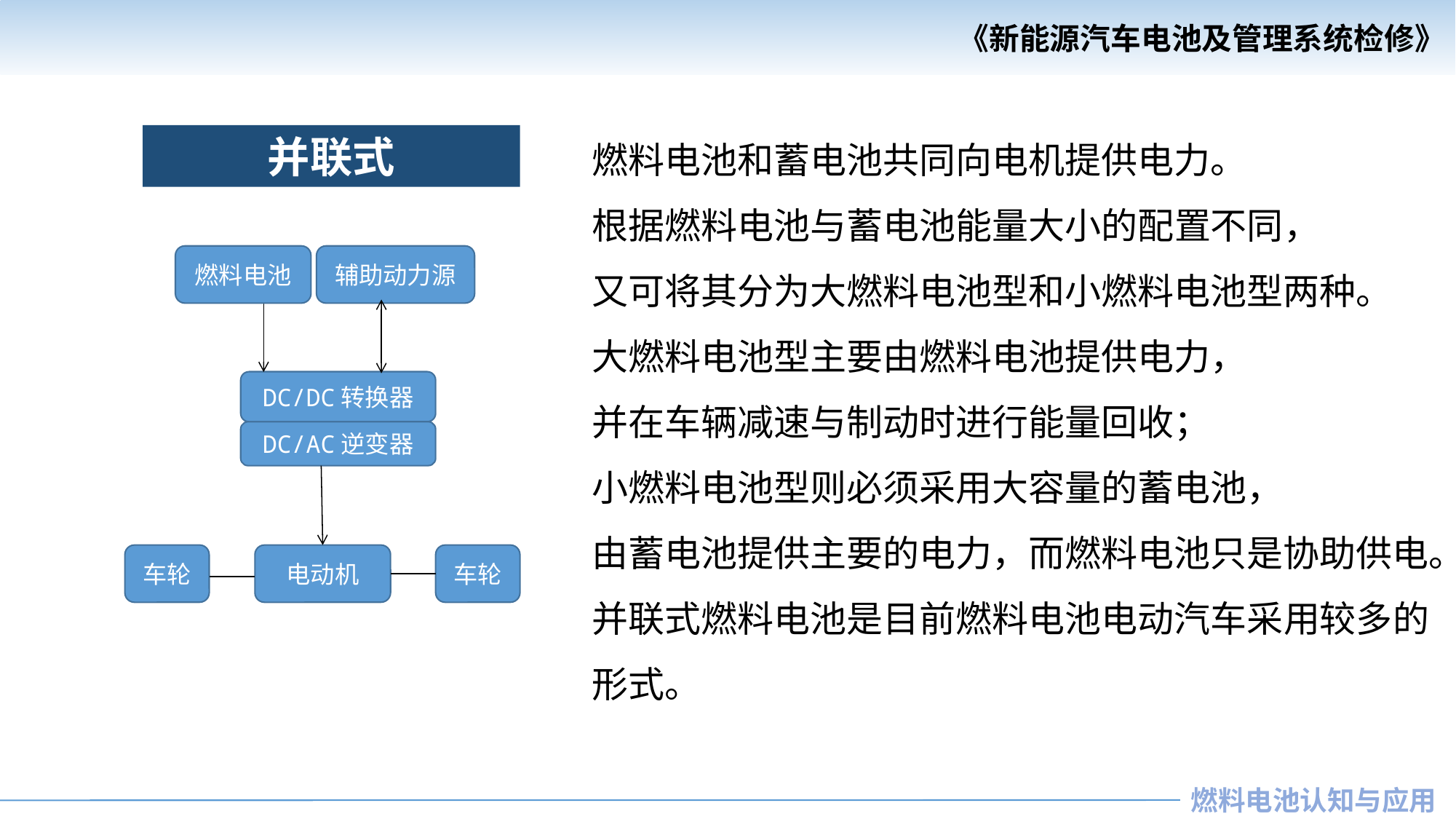

燃料电池和蓄电池共同向电机提供电力。
根据燃料电池与蓄电池能量大小的配置不同，
又可将其分为大燃料电池型和小燃料电池型两种。
大燃料电池型主要由燃料电池提供电力，
并在车辆减速与制动时进行能量回收；
小燃料电池型则必须采用大容量的蓄电池，
由蓄电池提供主要的电力，而燃料电池只是协助供电。
并联式燃料电池是目前燃料电池电动汽车采用较多的形式。
并联式
燃料电池
辅助动力源
DC/DC转换器
DC/AC逆变器
车轮
电动机
车轮